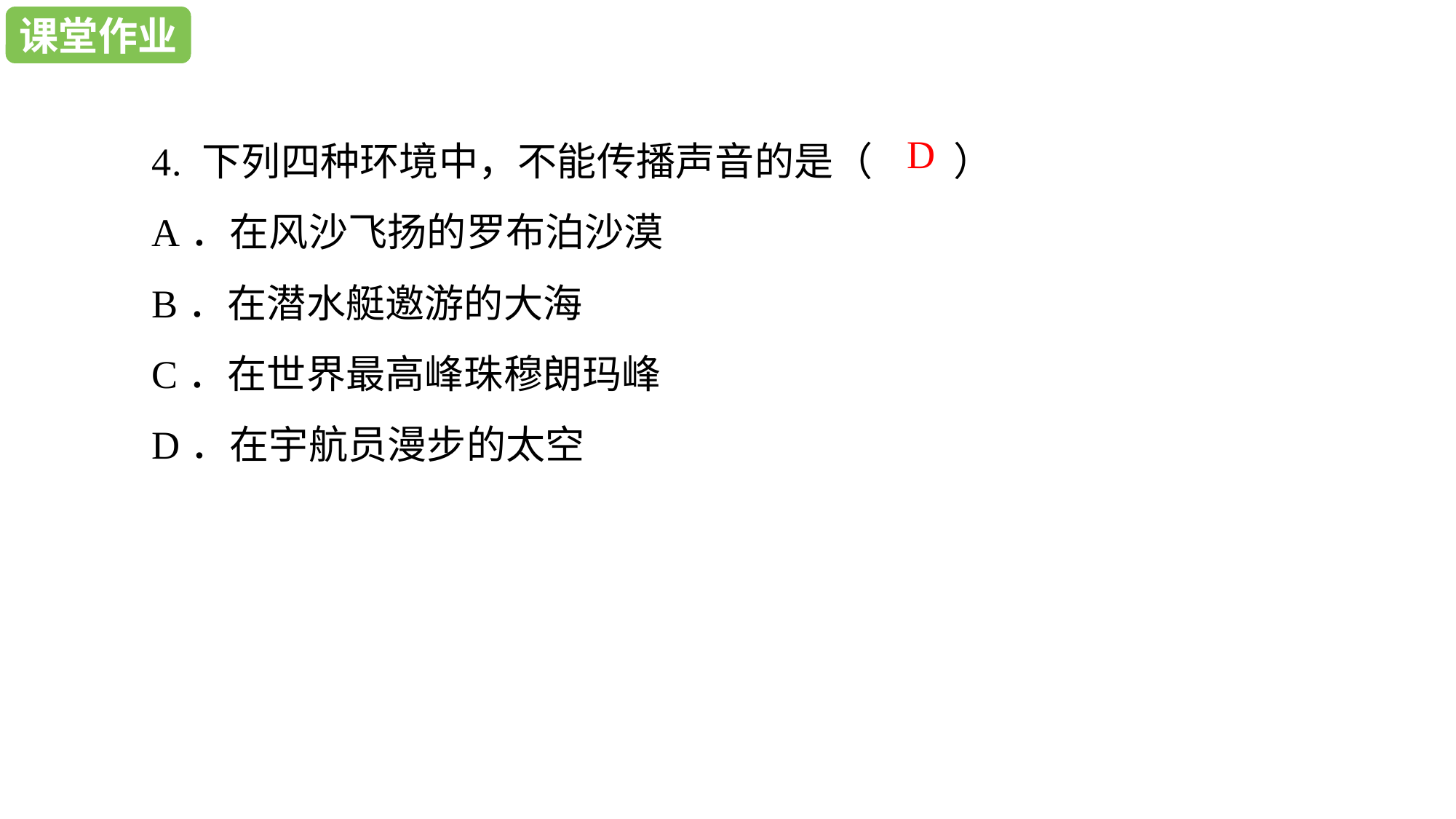

课堂作业
课堂作业
4. 下列四种环境中，不能传播声音的是（         ）
A．在风沙飞扬的罗布泊沙漠
B．在潜水艇邀游的大海
C．在世界最高峰珠穆朗玛峰
D．在宇航员漫步的太空
D